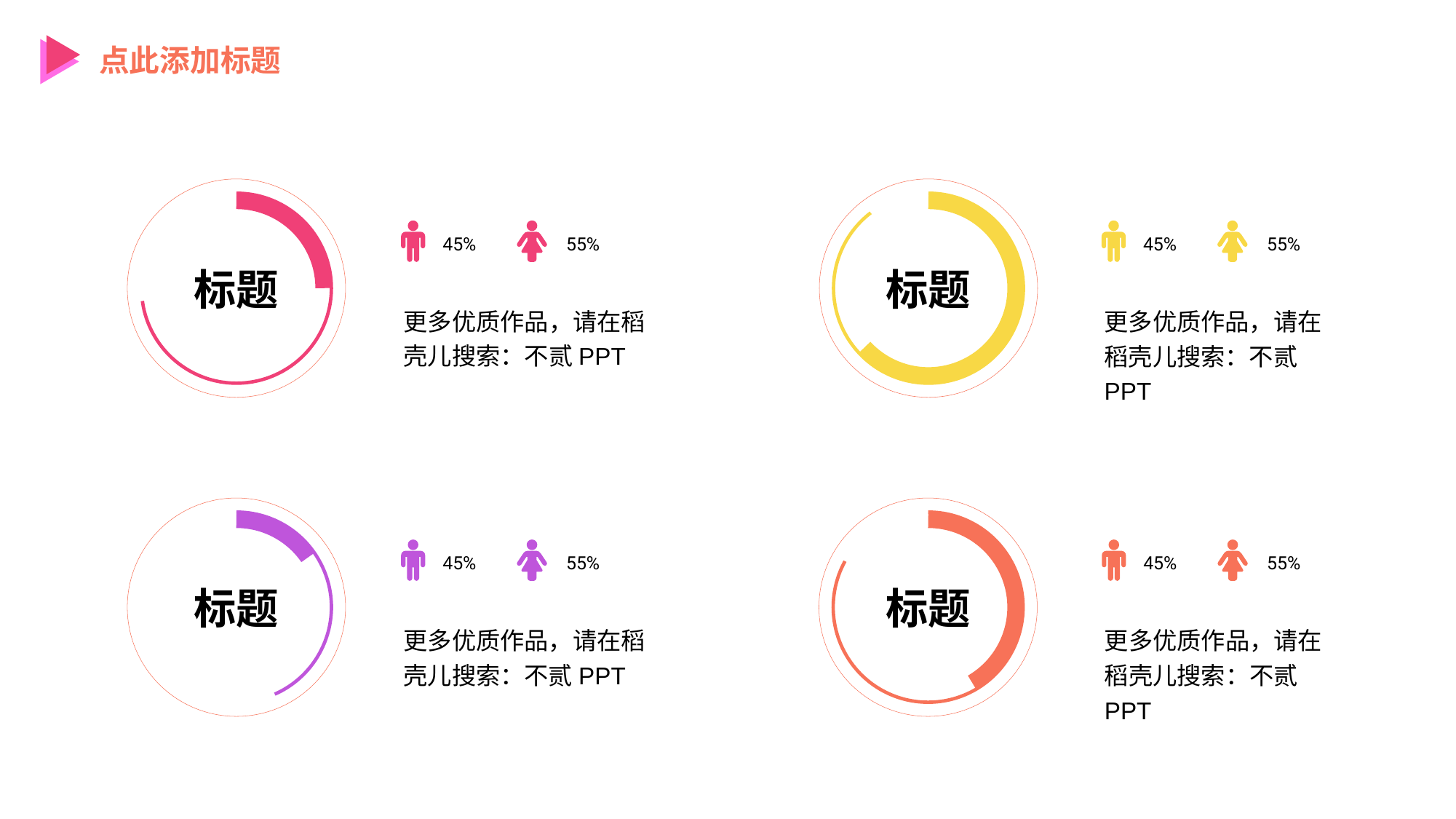

点此添加标题
标题
标题

45%
55%
45%
55%
更多优质作品，请在稻壳儿搜索：不贰PPT
更多优质作品，请在稻壳儿搜索：不贰PPT
标题
标题

45%
55%
45%
55%
更多优质作品，请在稻壳儿搜索：不贰PPT
更多优质作品，请在稻壳儿搜索：不贰PPT